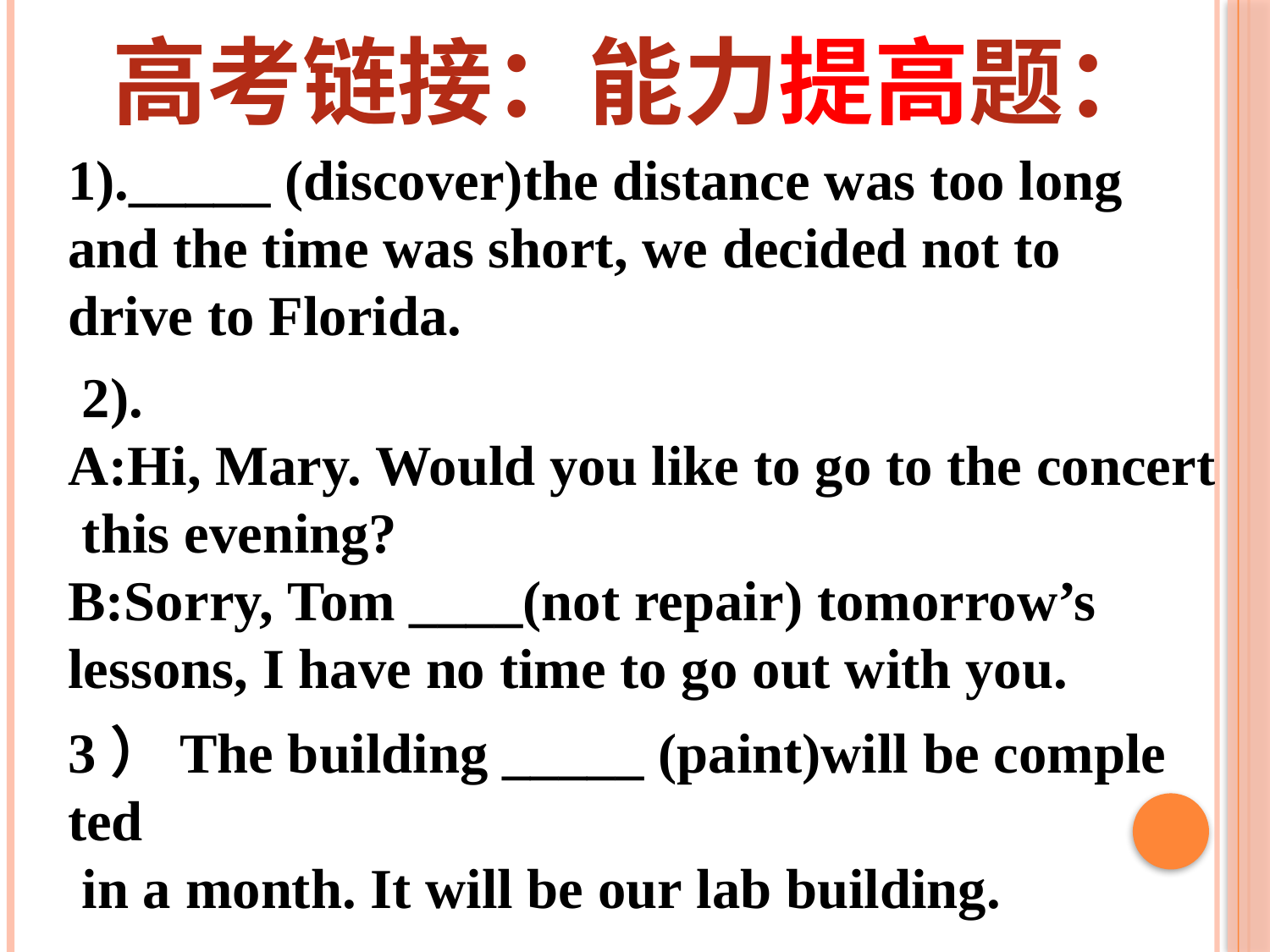

高考链接：能力提高题：
1)._____ (discover)the distance was too long
and the time was short, we decided not to
drive to Florida.
 2).
A:Hi, Mary. Would you like to go to the concert this evening?
B:Sorry, Tom ____(not repair) tomorrow’s
lessons, I have no time to go out with you.
3）The building _____ (paint)will be completed
 in a month. It will be our lab building.